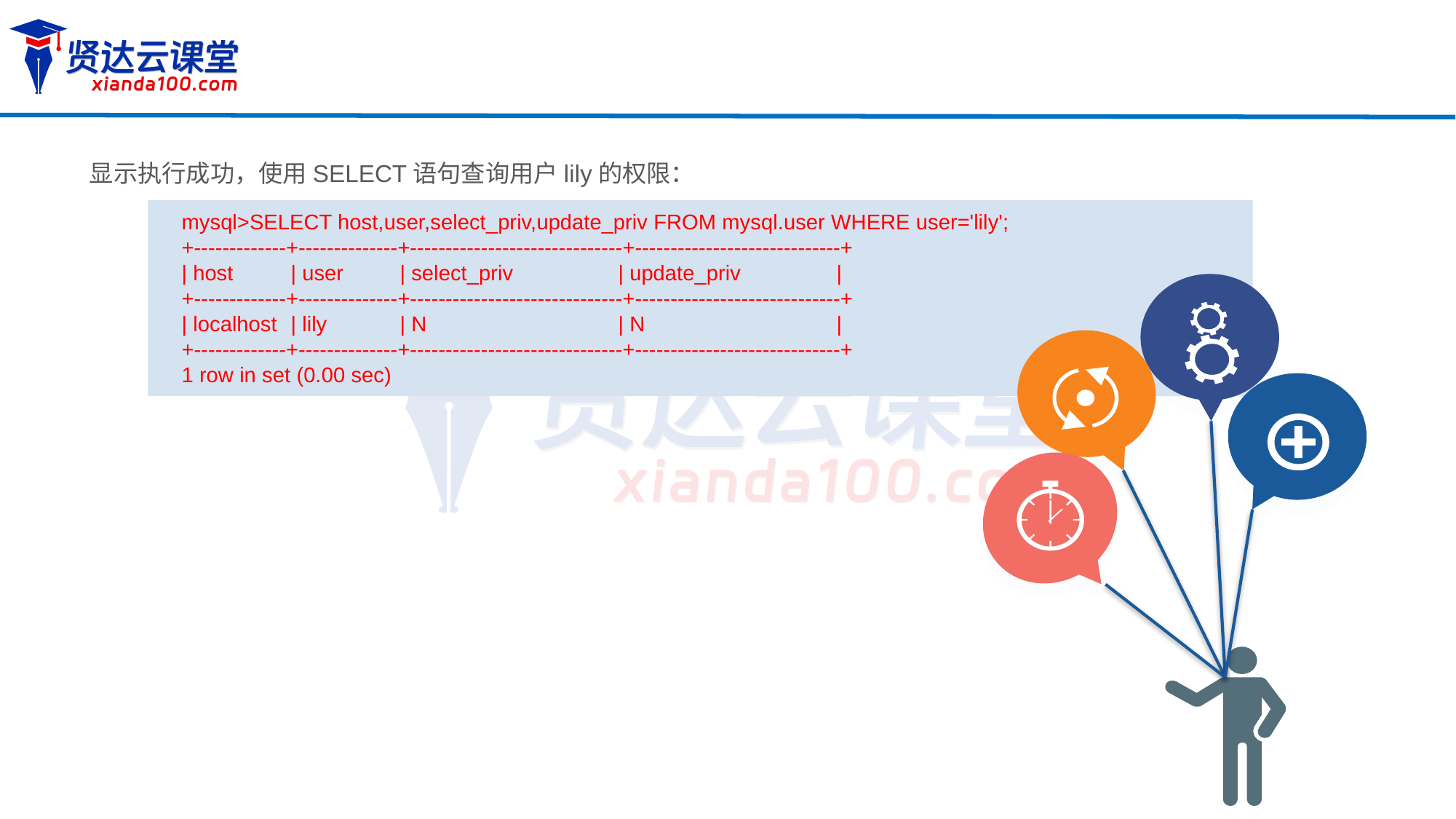

显示执行成功，使用SELECT语句查询用户lily的权限：

mysql>SELECT host,user,select_priv,update_priv FROM mysql.user WHERE user='lily';
+-------------+--------------+------------------------------+-----------------------------+
| host 	| user	| select_priv	| update_priv	|
+-------------+--------------+------------------------------+-----------------------------+
| localhost	| lily	| N    		| N 		|
+-------------+--------------+------------------------------+-----------------------------+
1 row in set (0.00 sec)